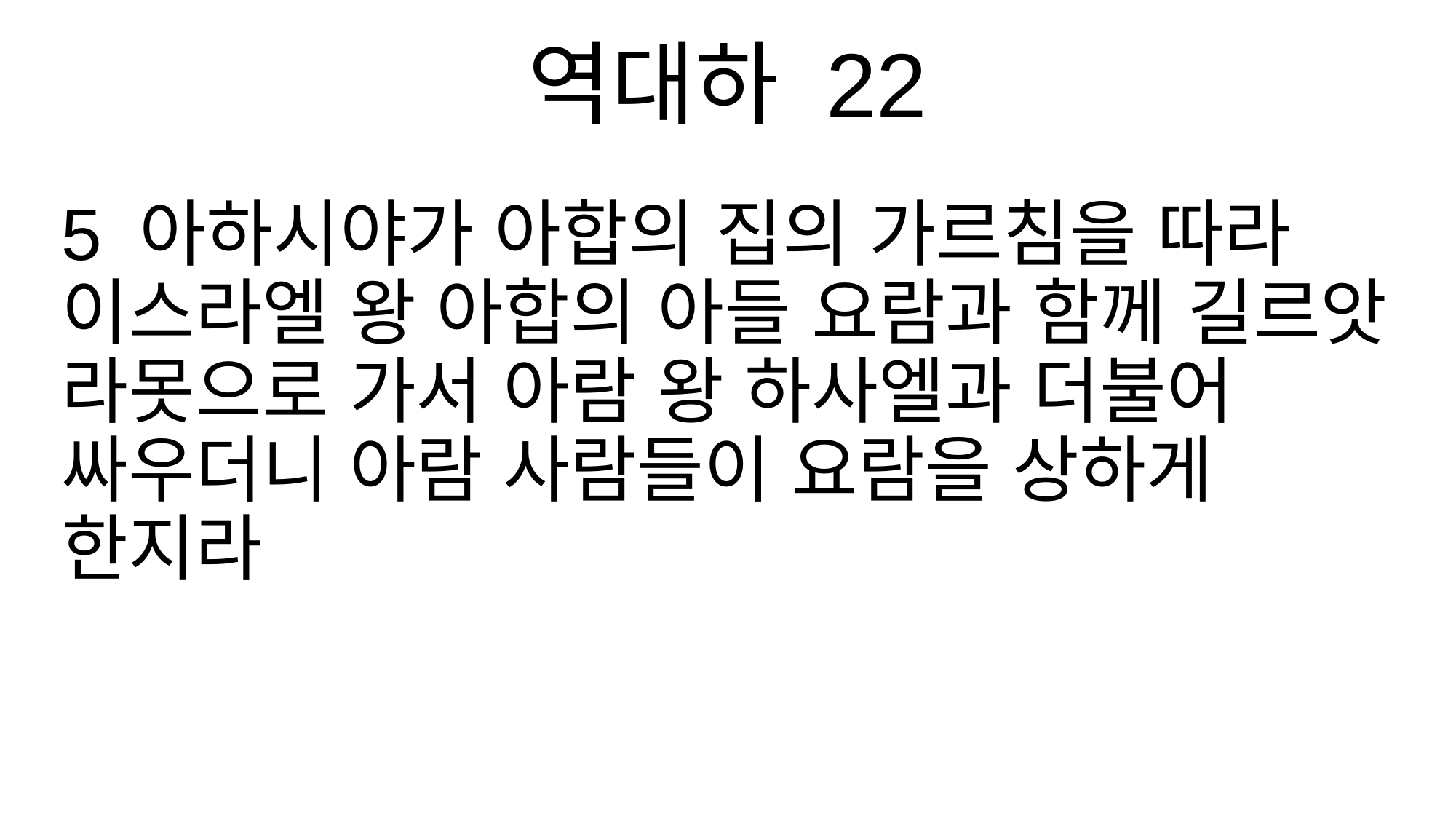

역대하 22
5 아하시야가 아합의 집의 가르침을 따라 이스라엘 왕 아합의 아들 요람과 함께 길르앗 라못으로 가서 아람 왕 하사엘과 더불어 싸우더니 아람 사람들이 요람을 상하게 한지라